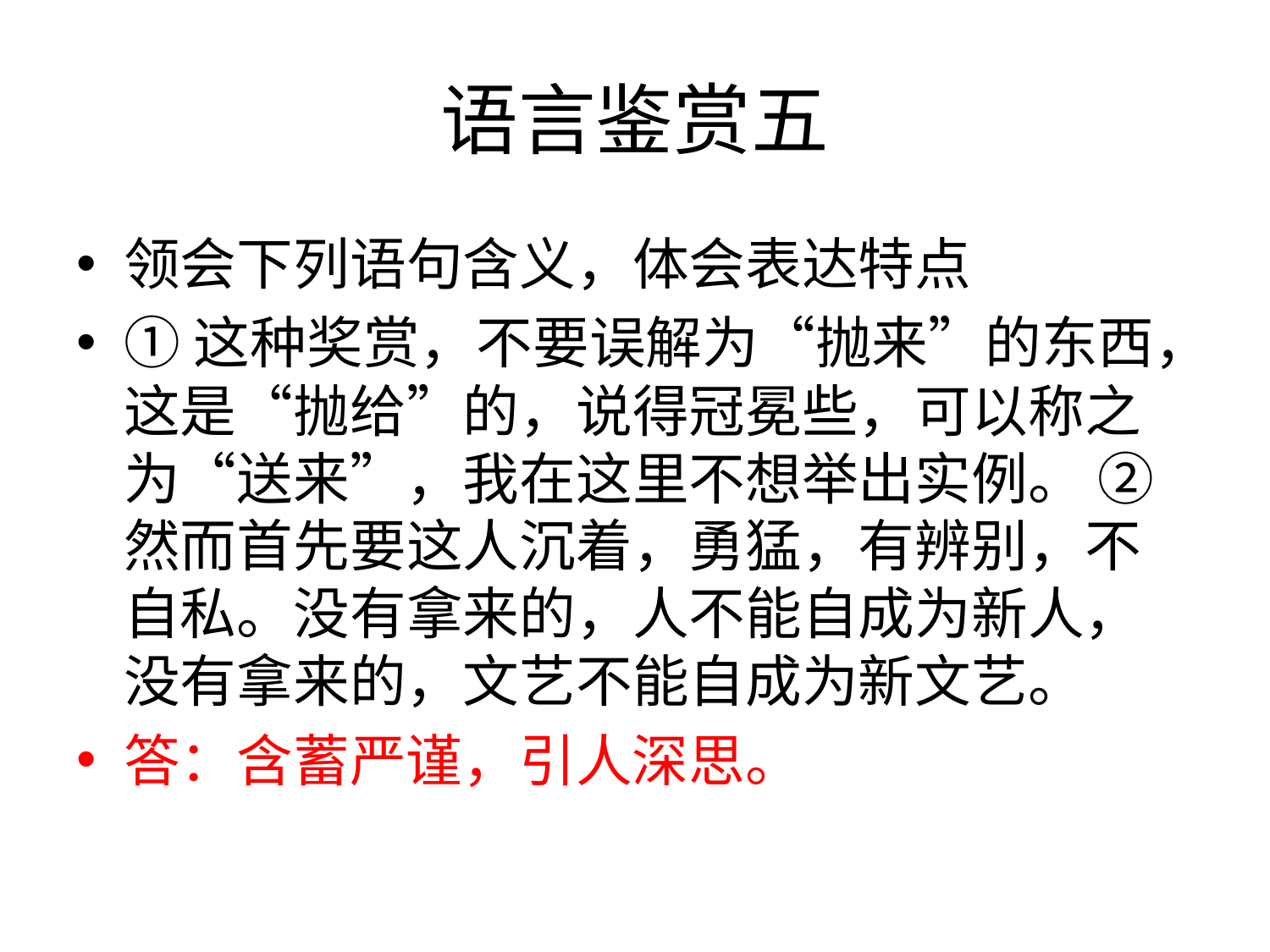

# 语言鉴赏五
领会下列语句含义，体会表达特点
①这种奖赏，不要误解为“抛来”的东西，这是“抛给”的，说得冠冕些，可以称之为“送来”，我在这里不想举出实例。 ②然而首先要这人沉着，勇猛，有辨别，不自私。没有拿来的，人不能自成为新人，没有拿来的，文艺不能自成为新文艺。
答：含蓄严谨，引人深思。